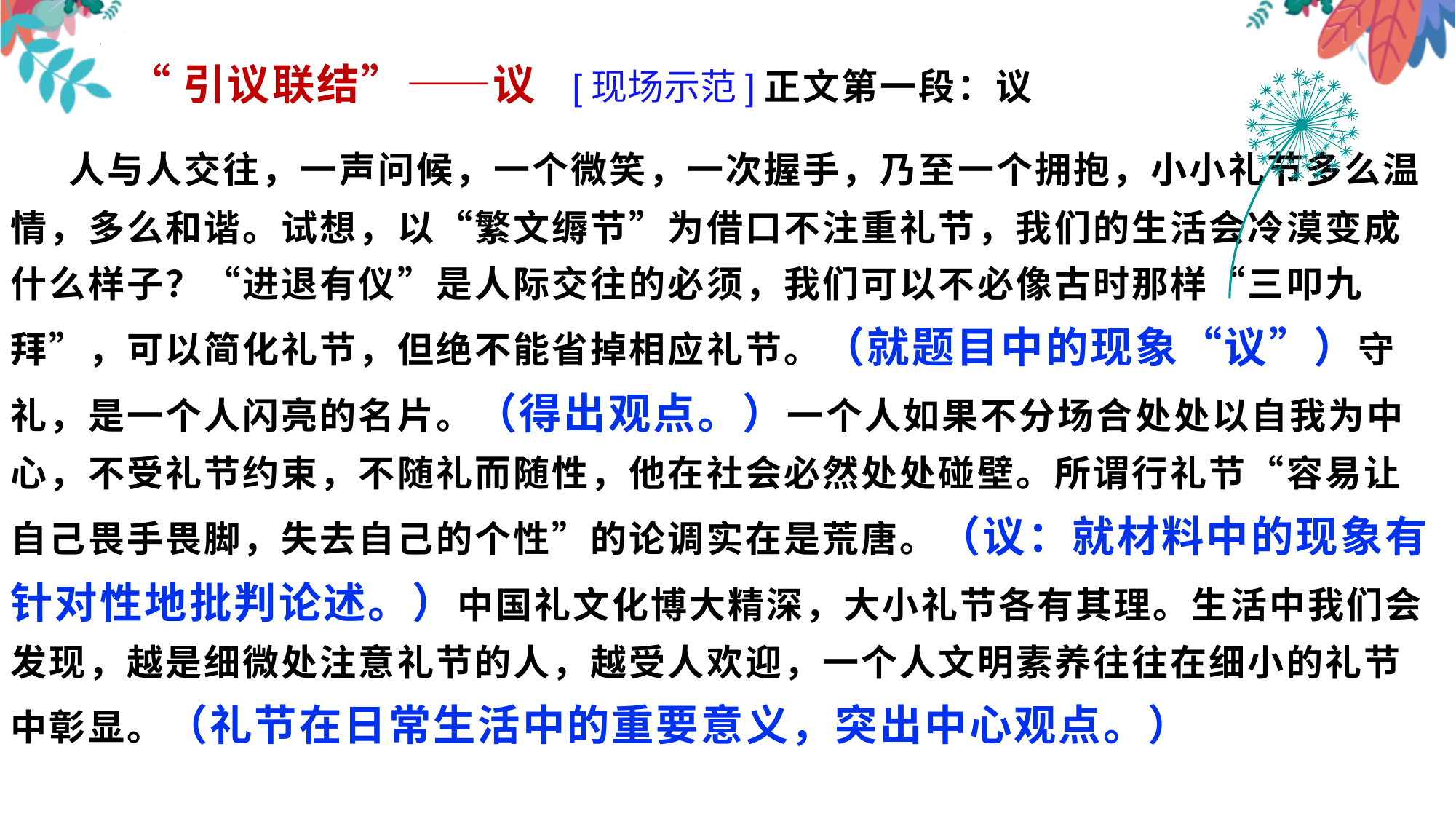

“引议联结”——议  [现场示范]正文第一段：议
    人与人交往，一声问候，一个微笑，一次握手，乃至一个拥抱，小小礼节多么温情，多么和谐。试想，以“繁文缛节”为借口不注重礼节，我们的生活会冷漠变成什么样子？“进退有仪”是人际交往的必须，我们可以不必像古时那样“三叩九拜”，可以简化礼节，但绝不能省掉相应礼节。（就题目中的现象“议”）守礼，是一个人闪亮的名片。（得出观点。）一个人如果不分场合处处以自我为中心，不受礼节约束，不随礼而随性，他在社会必然处处碰壁。所谓行礼节“容易让自己畏手畏脚，失去自己的个性”的论调实在是荒唐。（议：就材料中的现象有针对性地批判论述。）中国礼文化博大精深，大小礼节各有其理。生活中我们会发现，越是细微处注意礼节的人，越受人欢迎，一个人文明素养往往在细小的礼节中彰显。（礼节在日常生活中的重要意义，突出中心观点。）